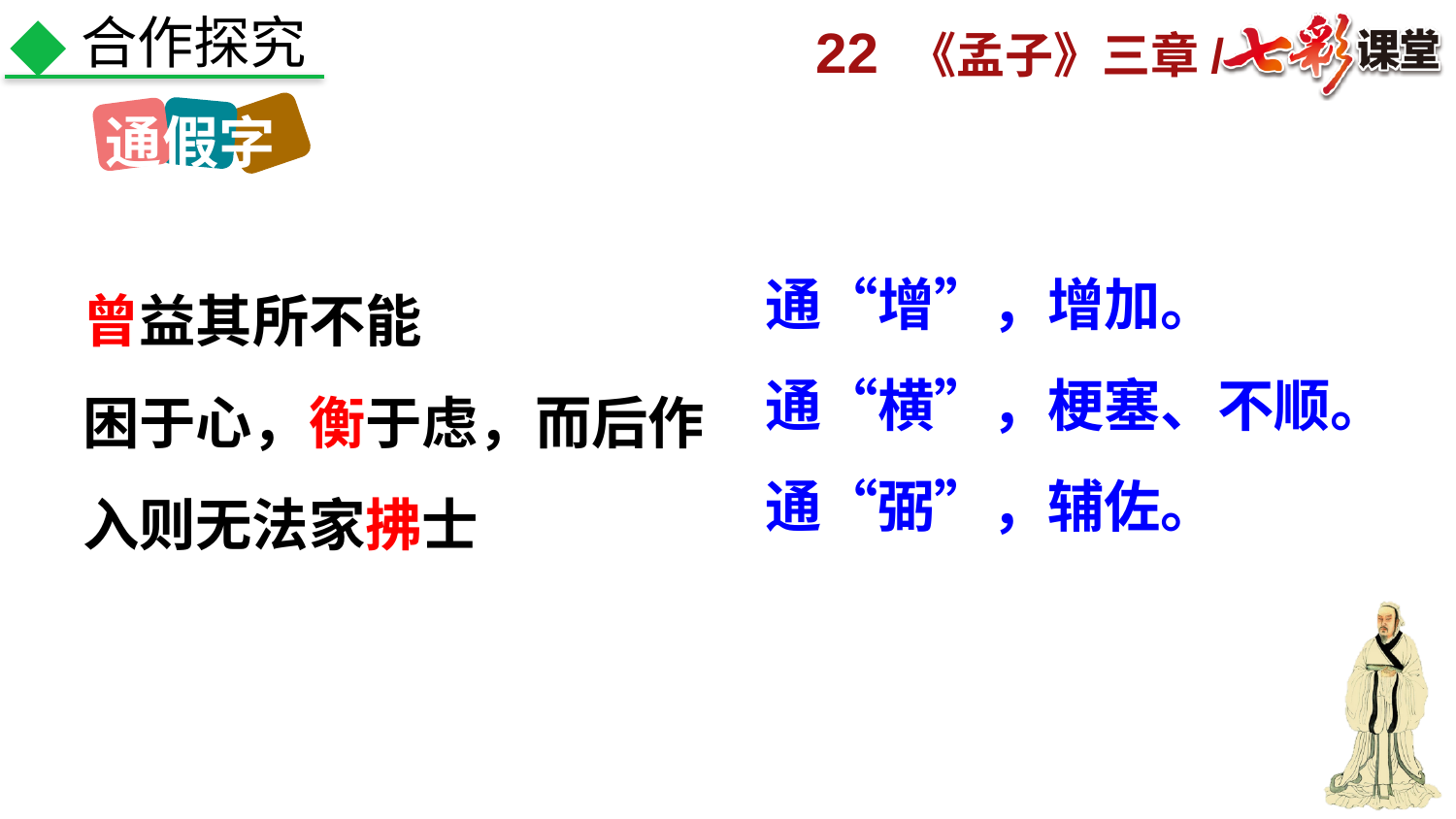

合作探究

通假字

曾益其所不能
困于心，衡于虑，而后作
入则无法家拂士
通“增”，增加。
通“横”，梗塞、不顺。
通“弼”，辅佐。